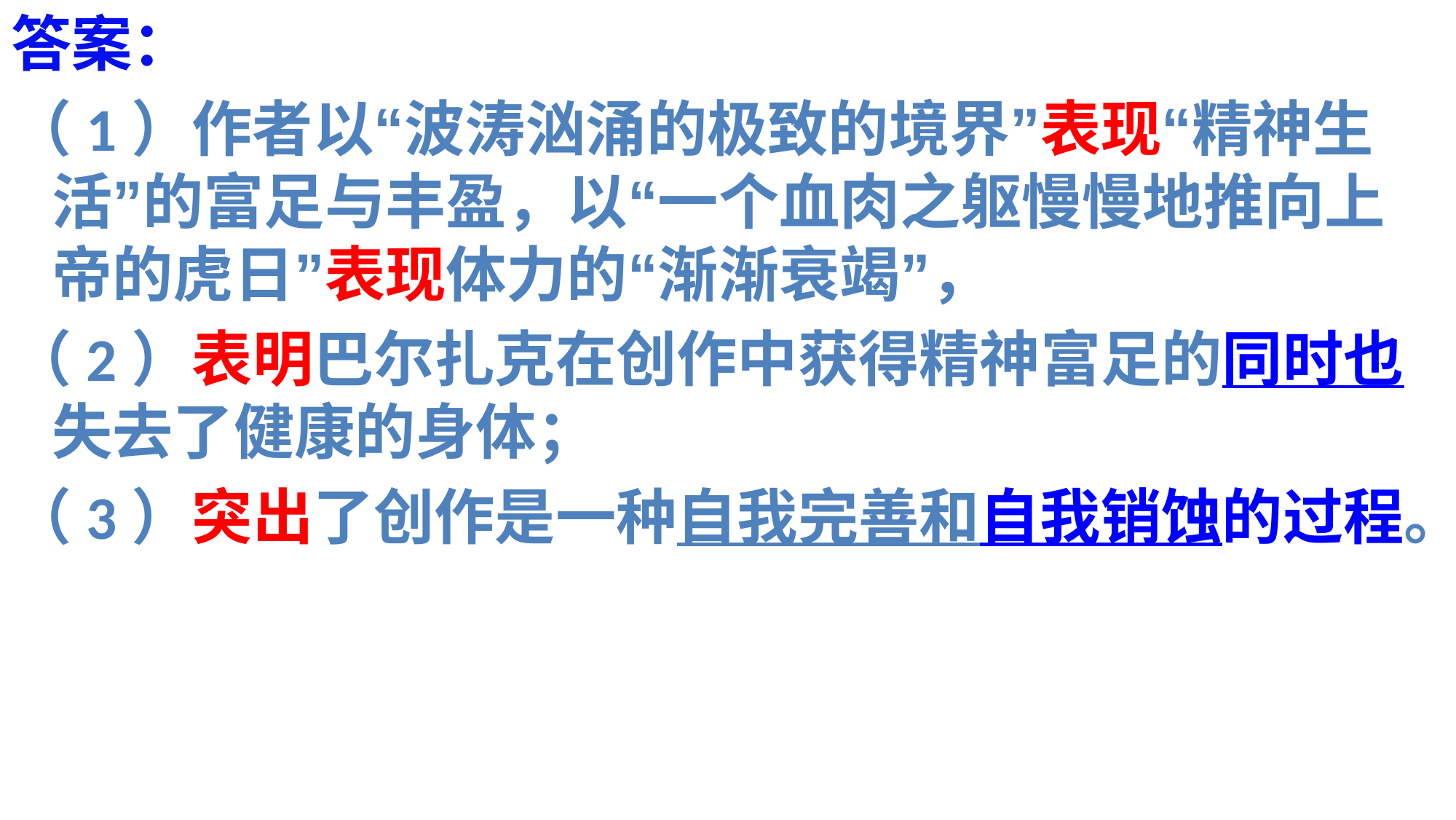

答案：
（1）作者以“波涛汹涌的极致的境界”表现“精神生活”的富足与丰盈，以“一个血肉之躯慢慢地推向上帝的虎日”表现体力的“渐渐衰竭”，
（2）表明巴尔扎克在创作中获得精神富足的同时也失去了健康的身体；
（3）突出了创作是一种自我完善和自我销蚀的过程。